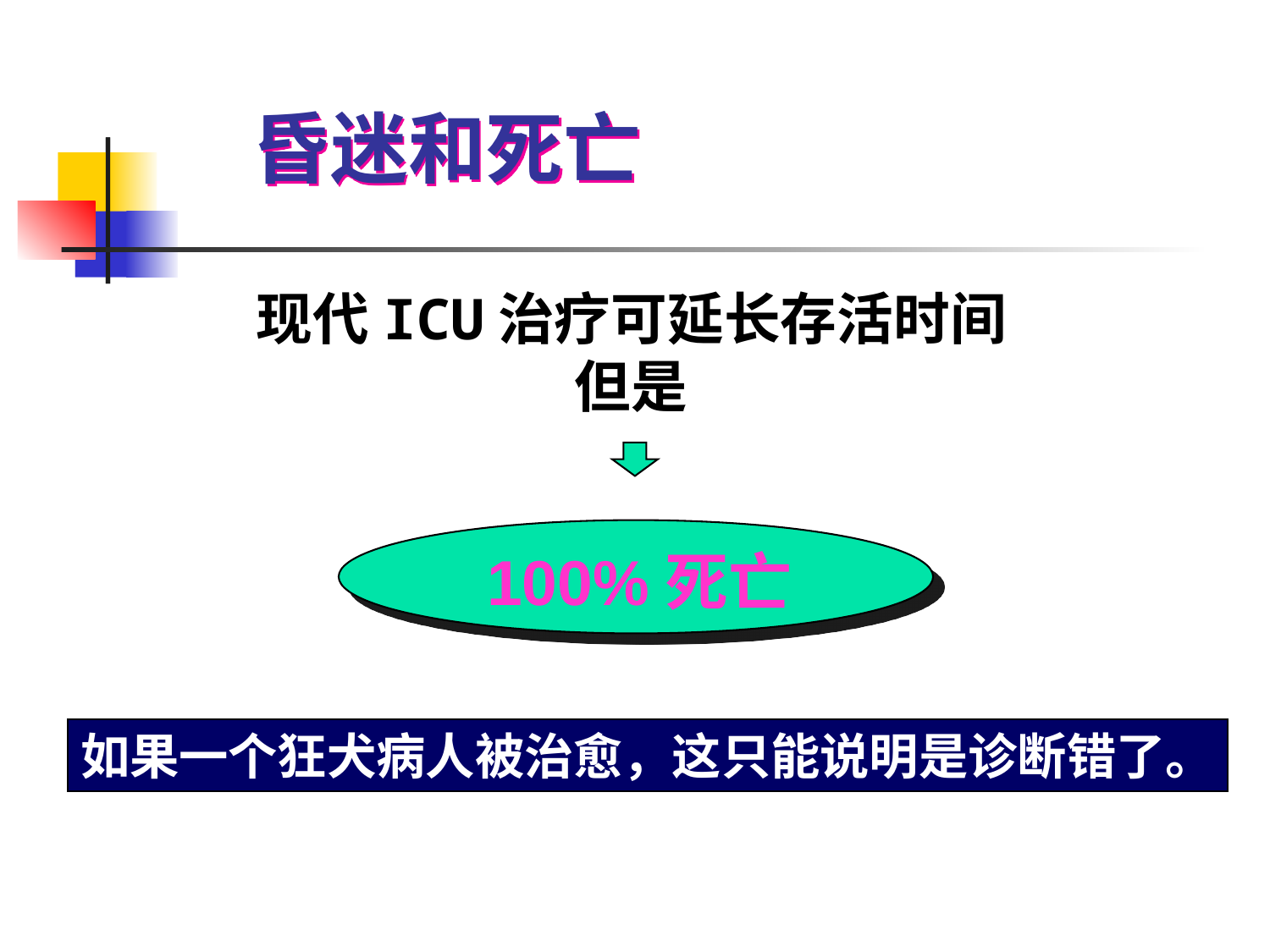

# 昏迷和死亡
现代ICU治疗可延长存活时间
但是

100%死亡
如果一个狂犬病人被治愈，这只能说明是诊断错了。